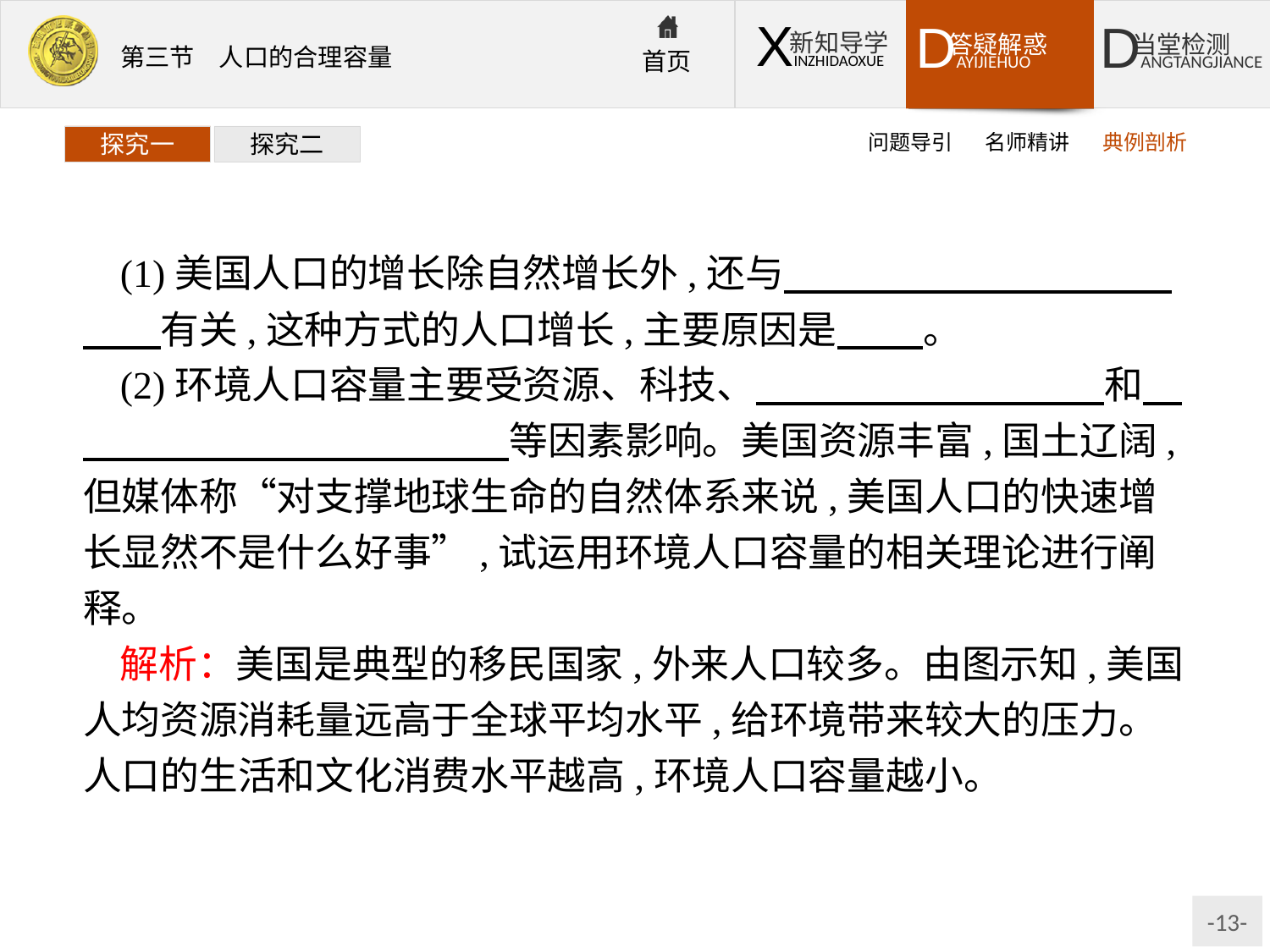

问题导引
名师精讲
典例剖析
探究一
探究二
(1)美国人口的增长除自然增长外,还与　　　　　　　　　　　　有关,这种方式的人口增长,主要原因是　 　。
(2)环境人口容量主要受资源、科技、　　　　　　　　　和　　　　　　　　　　　　等因素影响。美国资源丰富,国土辽阔,但媒体称“对支撑地球生命的自然体系来说,美国人口的快速增长显然不是什么好事”,试运用环境人口容量的相关理论进行阐释。
解析：美国是典型的移民国家,外来人口较多。由图示知,美国人均资源消耗量远高于全球平均水平,给环境带来较大的压力。人口的生活和文化消费水平越高,环境人口容量越小。